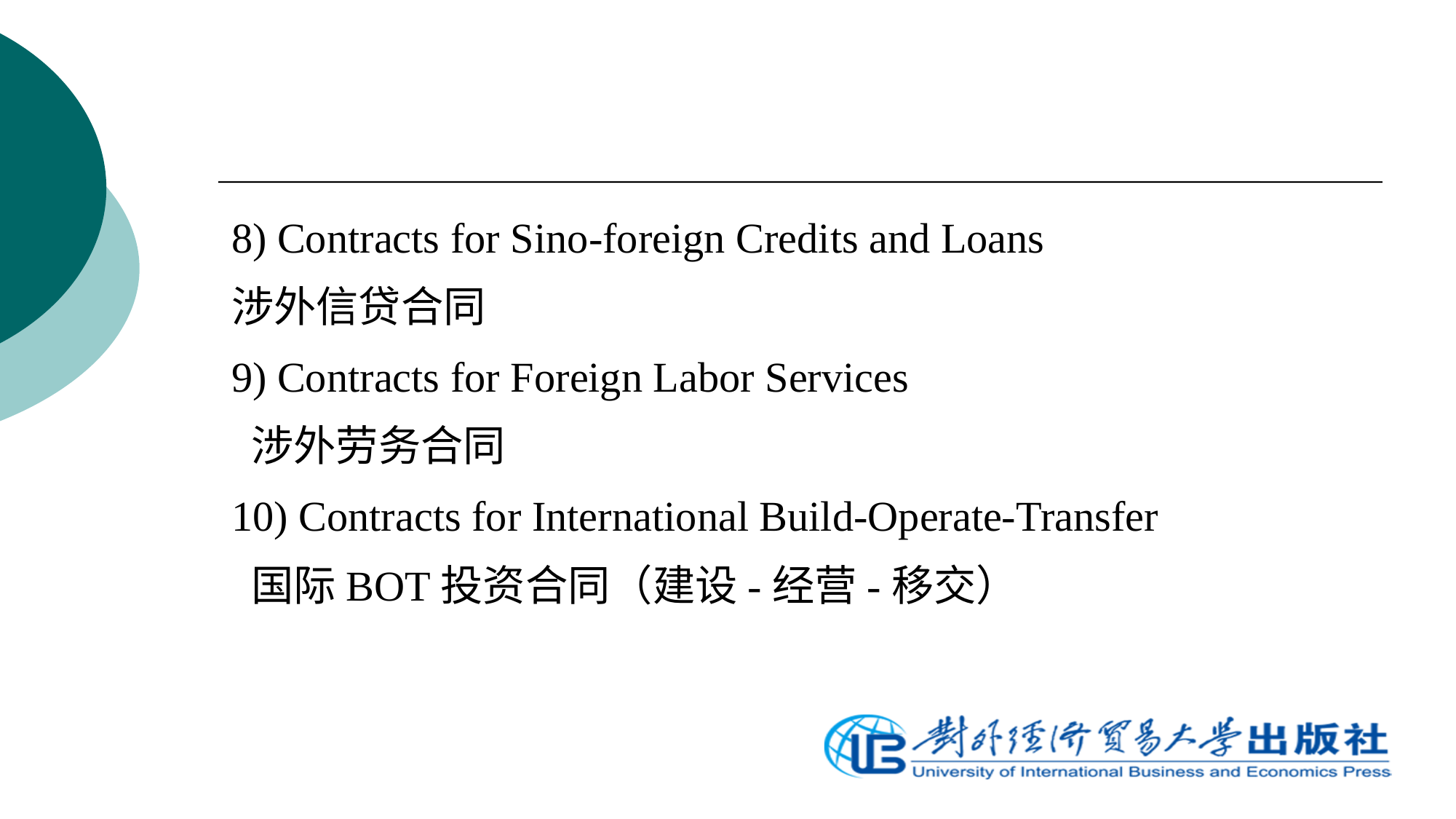

8) Contracts for Sino-foreign Credits and Loans
涉外信贷合同
9) Contracts for Foreign Labor Services
 涉外劳务合同
10) Contracts for International Build-Operate-Transfer
 国际BOT投资合同（建设-经营-移交）